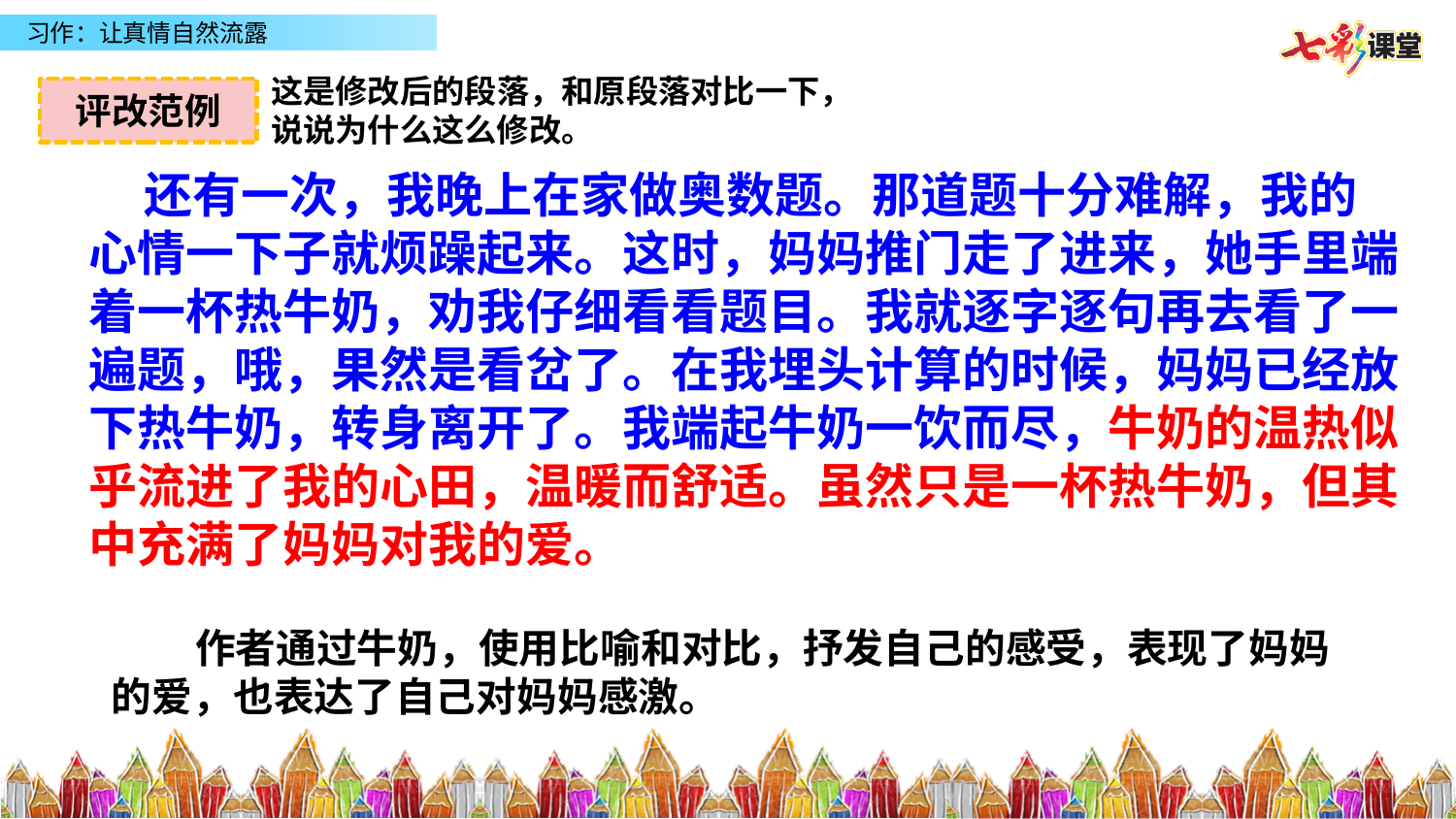

这是修改后的段落，和原段落对比一下，
说说为什么这么修改。
评改范例
    还有一次，我晚上在家做奥数题。那道题十分难解，我的心情一下子就烦躁起来。这时，妈妈推门走了进来，她手里端着一杯热牛奶，劝我仔细看看题目。我就逐字逐句再去看了一遍题，哦，果然是看岔了。在我埋头计算的时候，妈妈已经放下热牛奶，转身离开了。我端起牛奶一饮而尽，牛奶的温热似乎流进了我的心田，温暖而舒适。虽然只是一杯热牛奶，但其中充满了妈妈对我的爱。
        作者通过牛奶，使用比喻和对比，抒发自己的感受，表现了妈妈的爱，也表达了自己对妈妈感激。